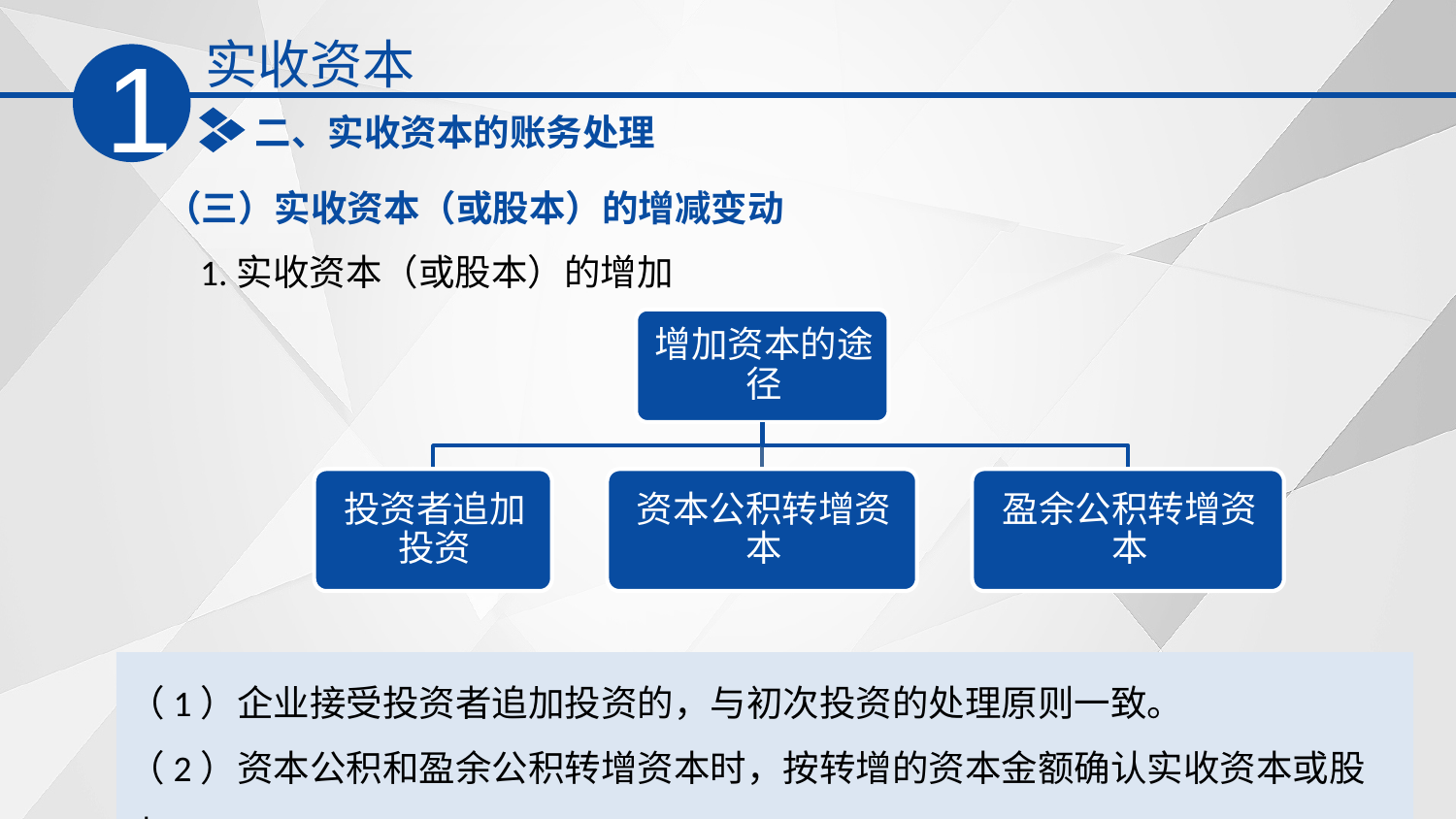

实收资本
1

二、实收资本的账务处理

增加资本的途径
投资者追加投资
资本公积转增资本
盈余公积转增资本
（三）实收资本（或股本）的增减变动
1.实收资本（或股本）的增加
（1）企业接受投资者追加投资的，与初次投资的处理原则一致。
（2）资本公积和盈余公积转增资本时，按转增的资本金额确认实收资本或股本。